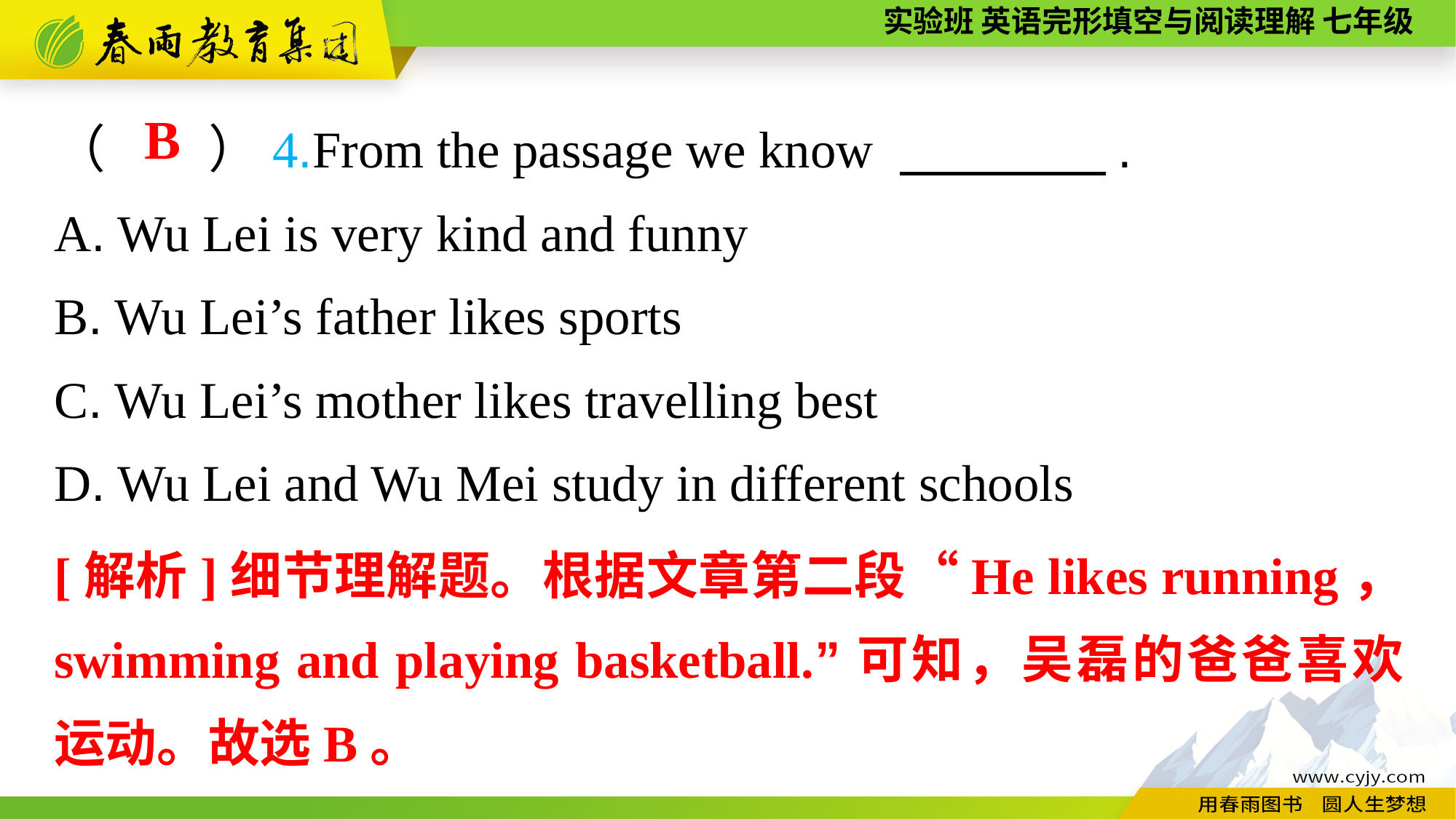

（　　）4.From the passage we know 　　　　.
A. Wu Lei is very kind and funny
B. Wu Lei’s father likes sports
C. Wu Lei’s mother likes travelling best
D. Wu Lei and Wu Mei study in different schools
B
[解析]细节理解题。根据文章第二段“He likes running， swimming and playing basketball.”可知，吴磊的爸爸喜欢运动。故选B。